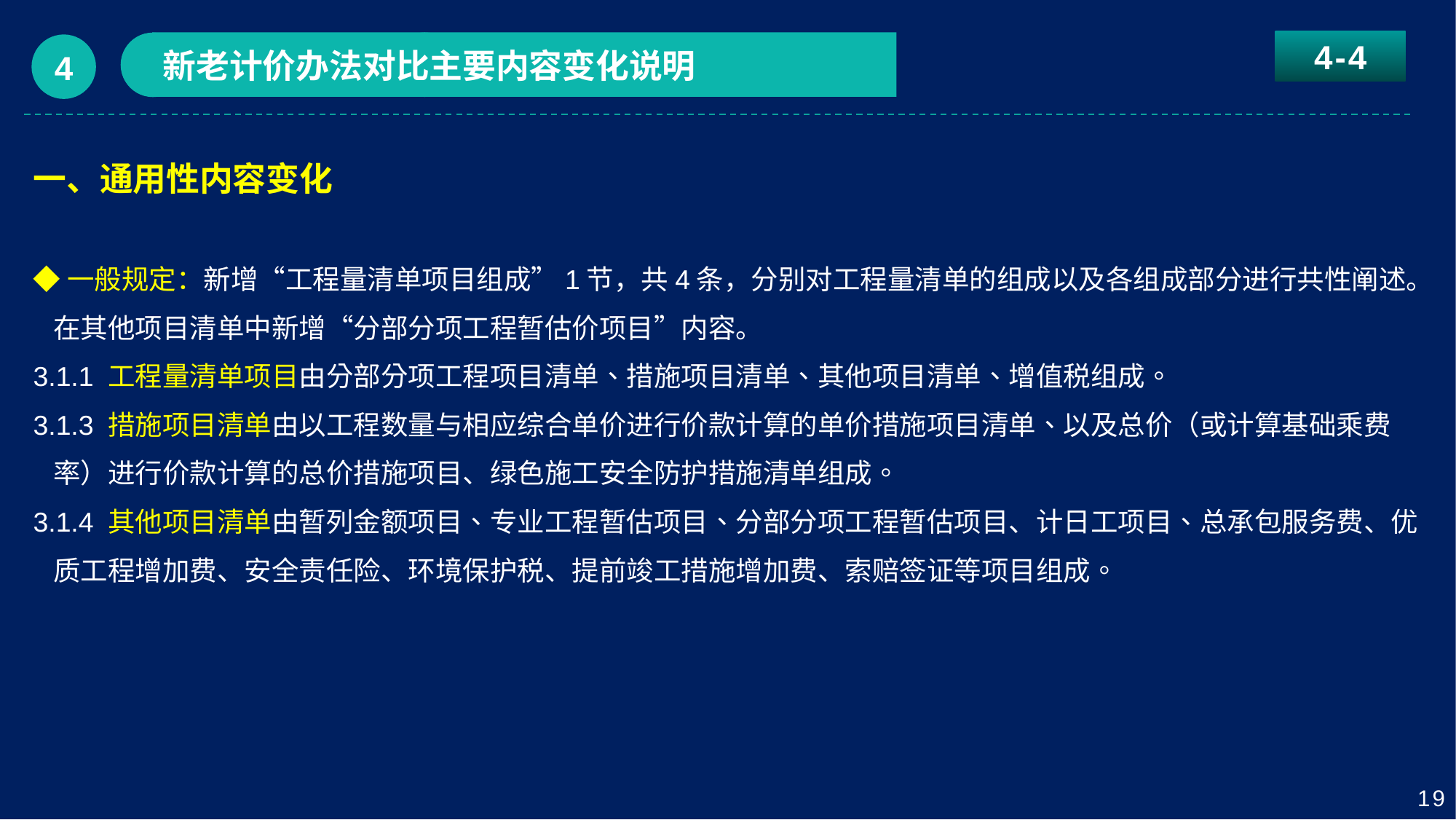

4-4
新老计价办法对比主要内容变化说明

4
一、通用性内容变化

◆一般规定：新增“工程量清单项目组成”1节，共4条，分别对工程量清单的组成以及各组成部分进行共性阐述。在其他项目清单中新增“分部分项工程暂估价项目”内容。
3.1.1 工程量清单项目由分部分项工程项目清单、措施项目清单、其他项目清单、增值税组成。
3.1.3 措施项目清单由以工程数量与相应综合单价进行价款计算的单价措施项目清单、以及总价（或计算基础乘费率）进行价款计算的总价措施项目、绿色施工安全防护措施清单组成。
3.1.4 其他项目清单由暂列金额项目、专业工程暂估项目、分部分项工程暂估项目、计日工项目、总承包服务费、优质工程增加费、安全责任险、环境保护税、提前竣工措施增加费、索赔签证等项目组成。
19